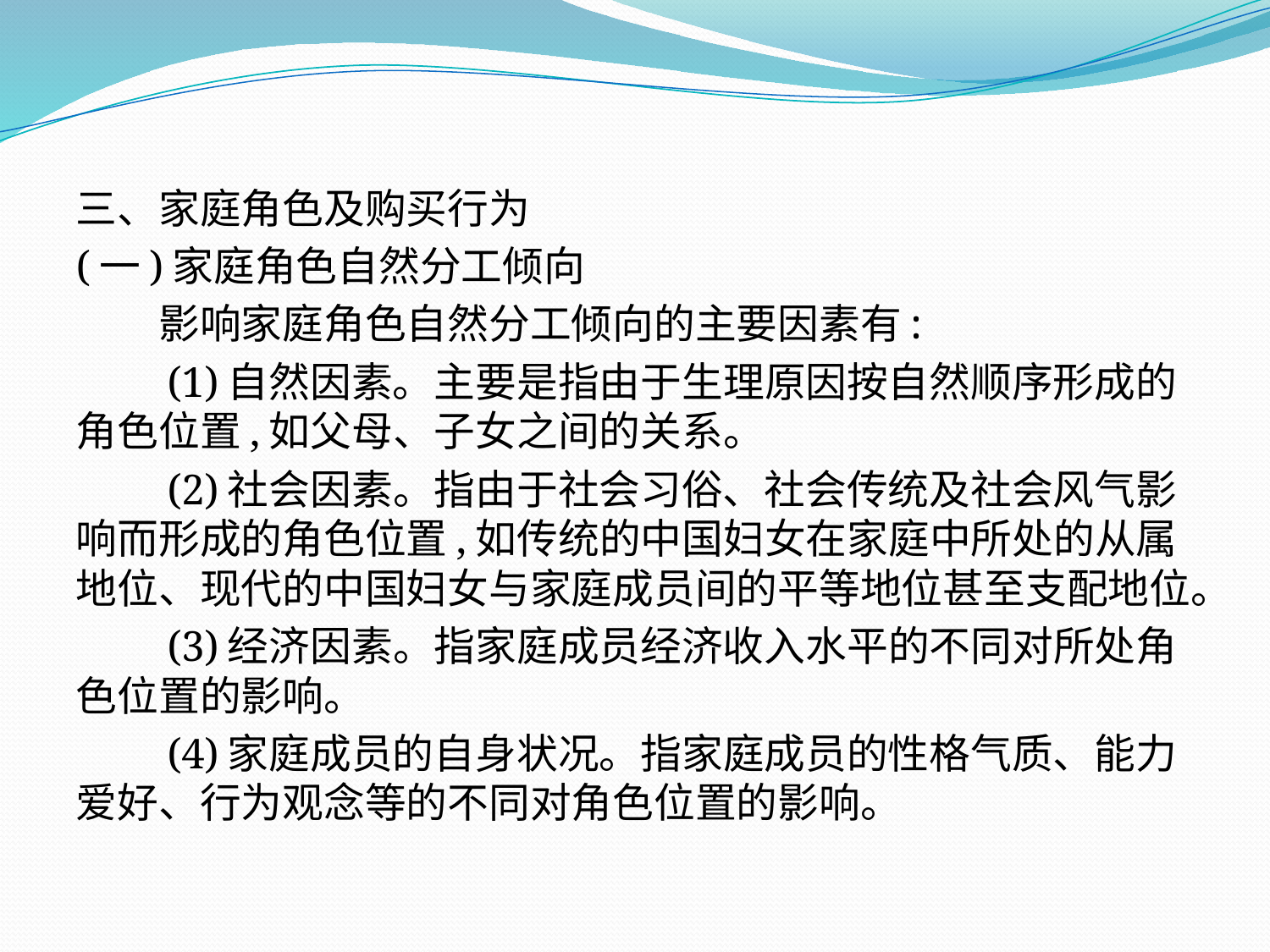

三、家庭角色及购买行为
(一)家庭角色自然分工倾向
　　影响家庭角色自然分工倾向的主要因素有:
　　(1)自然因素。主要是指由于生理原因按自然顺序形成的角色位置,如父母、子女之间的关系。
　　(2)社会因素。指由于社会习俗、社会传统及社会风气影响而形成的角色位置,如传统的中国妇女在家庭中所处的从属地位、现代的中国妇女与家庭成员间的平等地位甚至支配地位。
　　(3)经济因素。指家庭成员经济收入水平的不同对所处角色位置的影响。
　　(4)家庭成员的自身状况。指家庭成员的性格气质、能力爱好、行为观念等的不同对角色位置的影响。